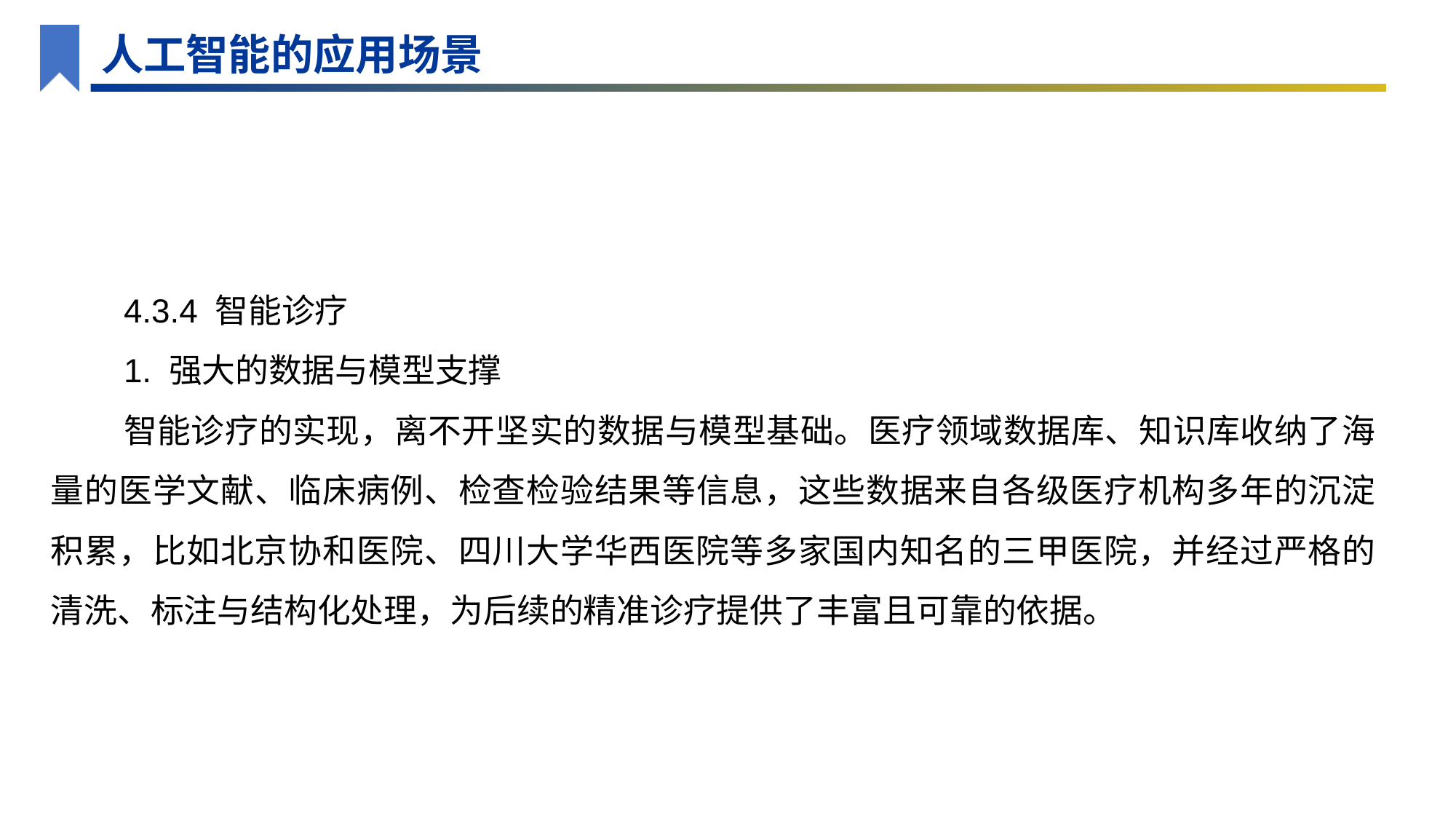

人工智能的应用场景
4.3.4 智能诊疗
1. 强大的数据与模型支撑
智能诊疗的实现，离不开坚实的数据与模型基础。医疗领域数据库、知识库收纳了海量的医学文献、临床病例、检查检验结果等信息，这些数据来自各级医疗机构多年的沉淀积累，比如北京协和医院、四川大学华西医院等多家国内知名的三甲医院，并经过严格的清洗、标注与结构化处理，为后续的精准诊疗提供了丰富且可靠的依据。